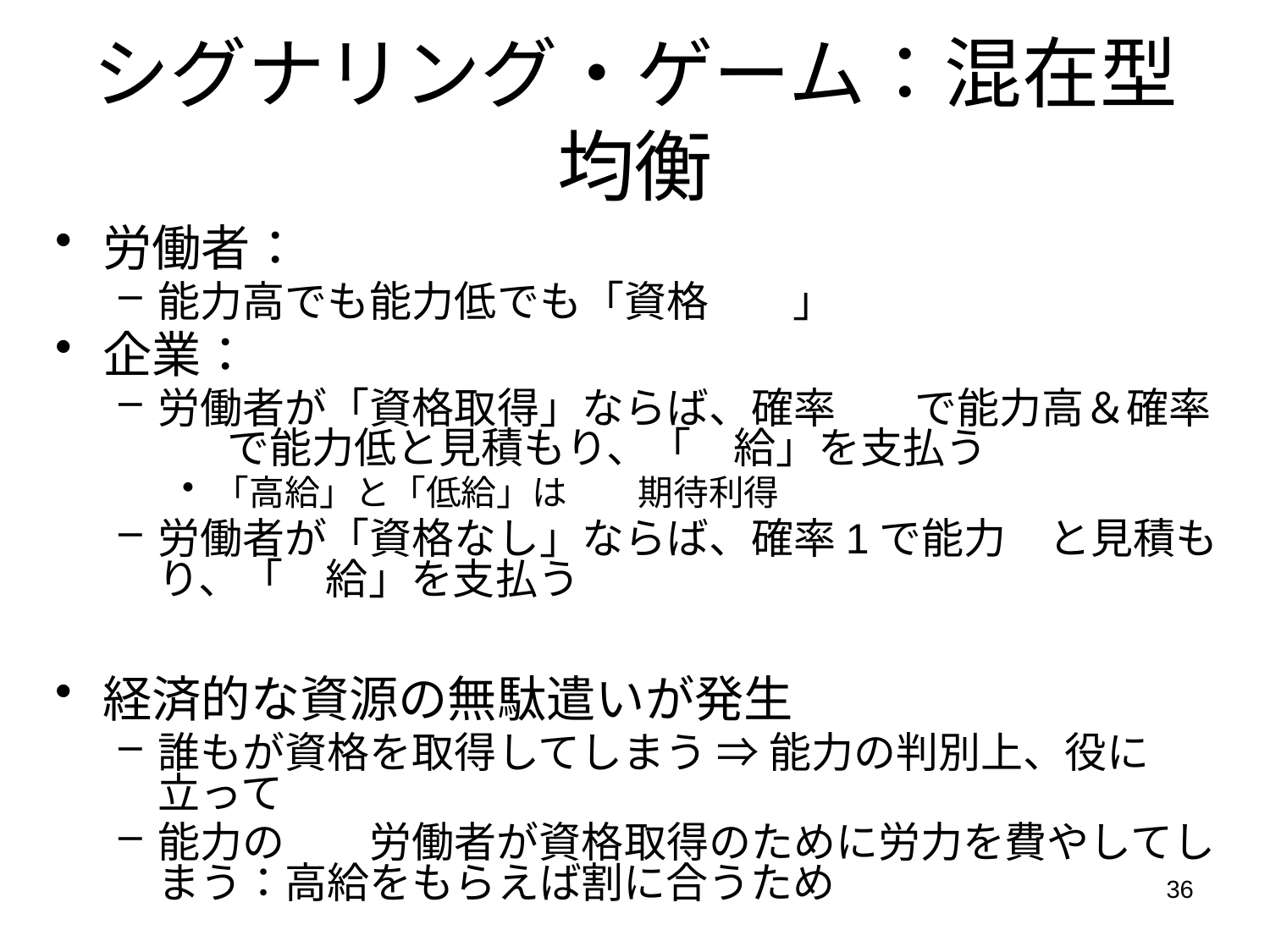

# シグナリング・ゲーム：混在型均衡
労働者：
能力高でも能力低でも「資格取得」
企業：
労働者が「資格取得」ならば、確率1/2で能力高＆確率1/2で能力低と見積もり、「高給」を支払う
「高給」と「低給」は同じ期待利得
労働者が「資格なし」ならば、確率1で能力低と見積もり、「低給」を支払う

経済的な資源の無駄遣いが発生
誰もが資格を取得してしまう ⇒ 能力の判別上、役に立っていない
能力の低い労働者が資格取得のために労力を費やしてしまう：高給をもらえば割に合うため
36